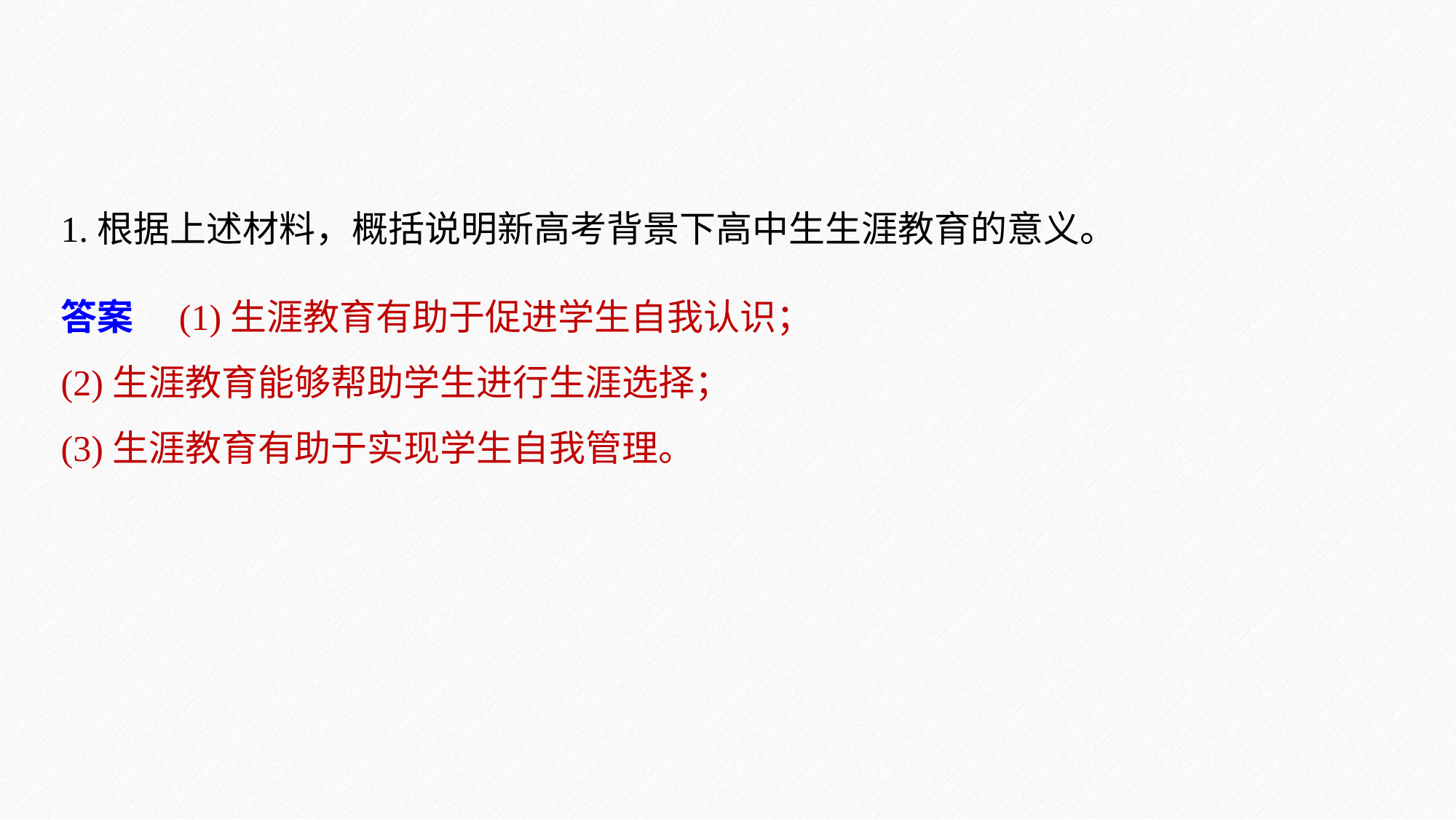

1.根据上述材料，概括说明新高考背景下高中生生涯教育的意义。
答案　(1)生涯教育有助于促进学生自我认识；
(2)生涯教育能够帮助学生进行生涯选择；
(3)生涯教育有助于实现学生自我管理。